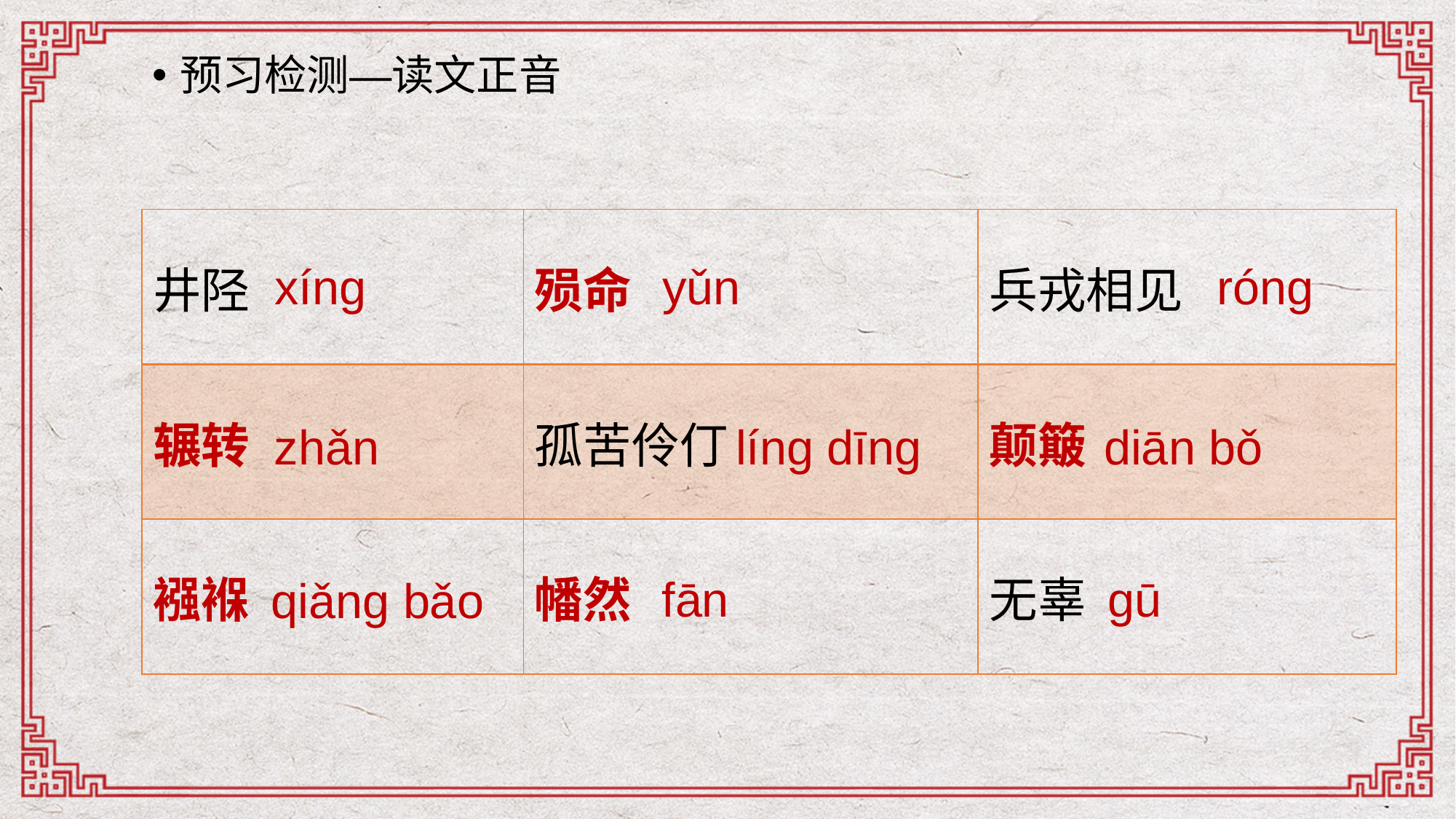

预习检测—读文正音
| 井陉 | 殒命 | 兵戎相见 |
| --- | --- | --- |
| 辗转 | 孤苦伶仃 | 颠簸 |
| 襁褓 | 幡然 | 无辜 |
xíng
yǔn
róng
zhǎn
líng dīng
diān bǒ
fān
gū
qiǎng bǎo